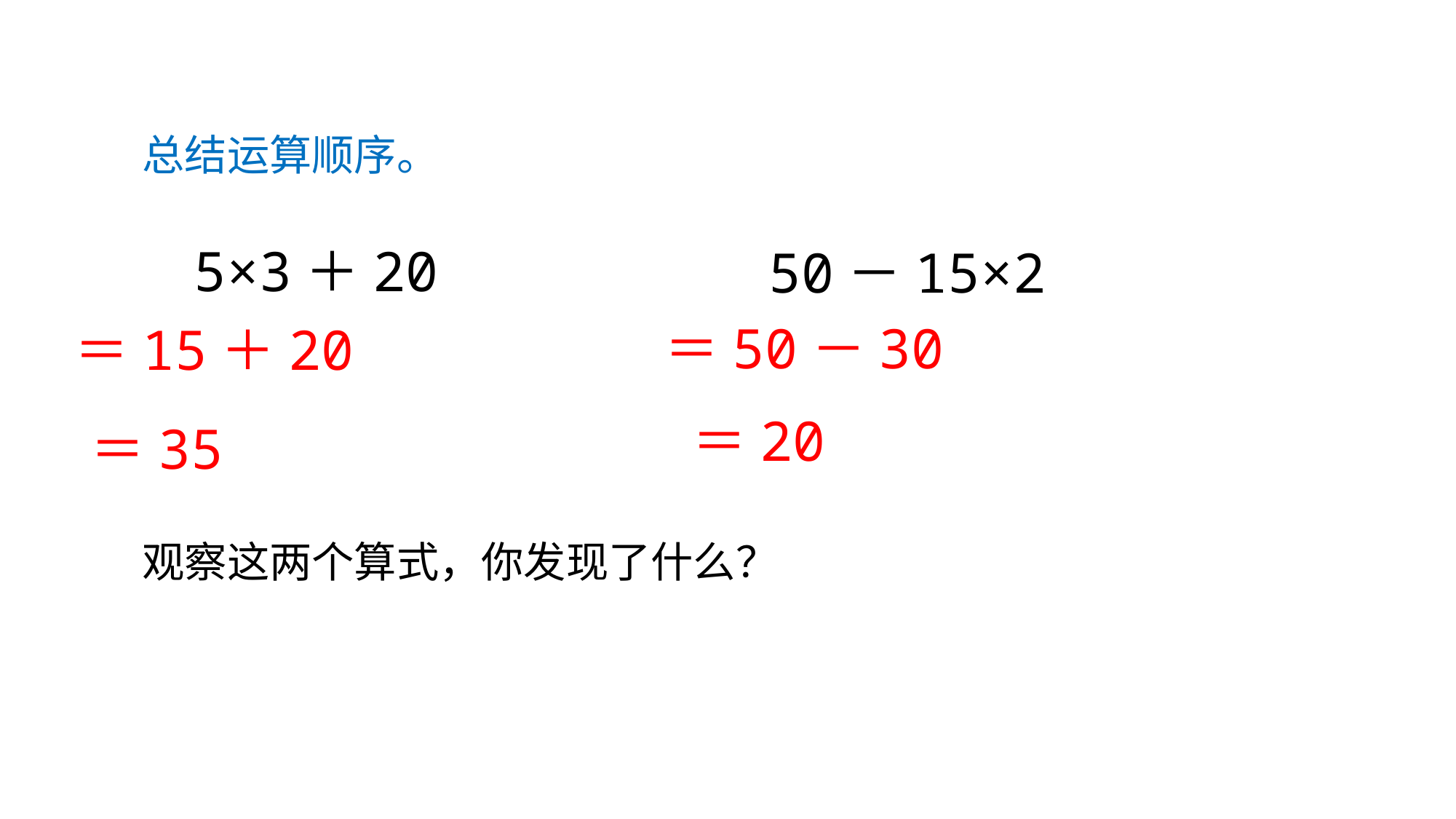

总结运算顺序。
5×3＋20
50－15×2
＝50－30
＝15＋20
＝20
＝35
观察这两个算式，你发现了什么？